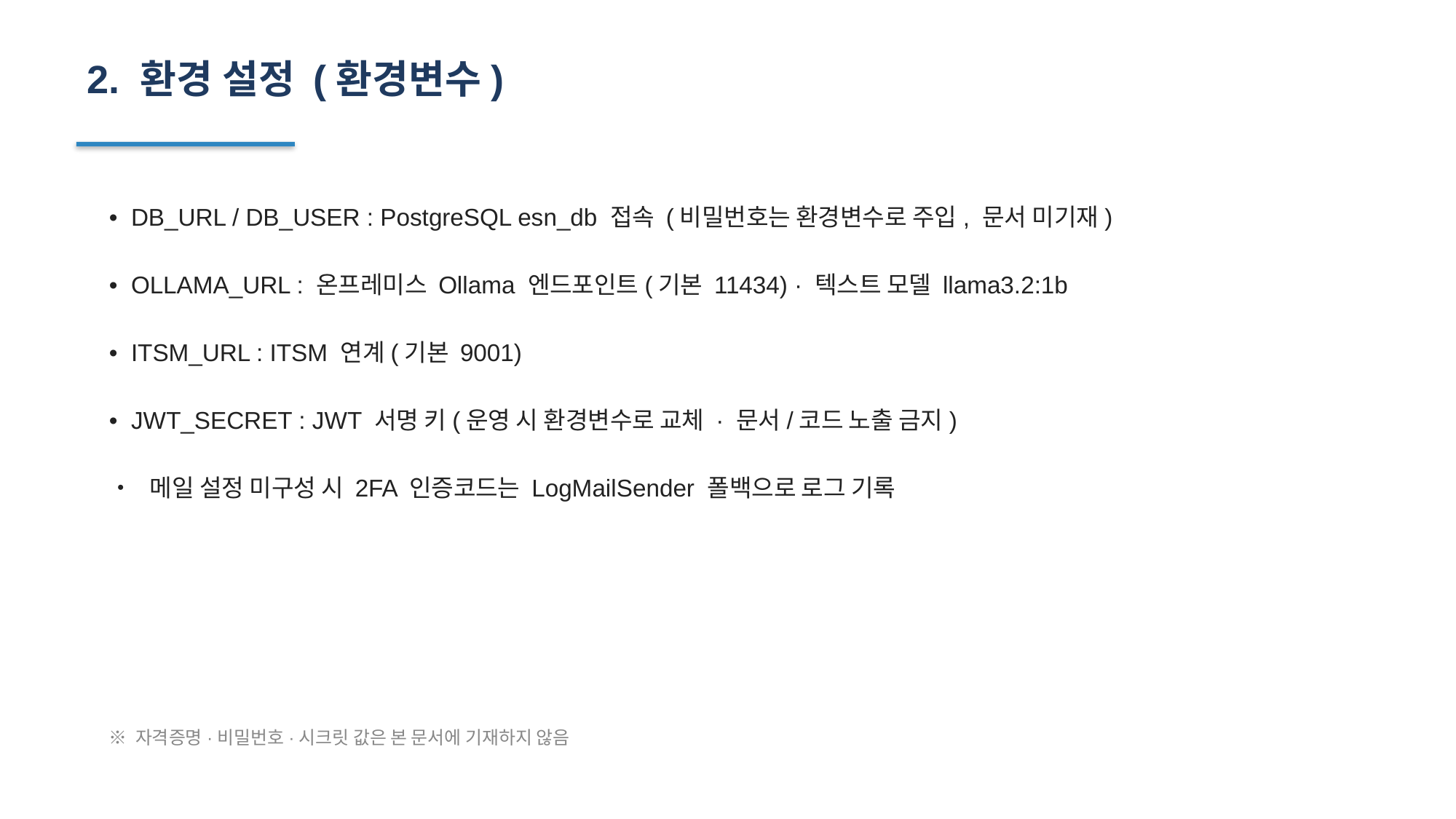

2. 환경 설정 (환경변수)

•  DB_URL / DB_USER : PostgreSQL esn_db 접속 (비밀번호는 환경변수로 주입, 문서 미기재)
•  OLLAMA_URL : 온프레미스 Ollama 엔드포인트(기본 11434) · 텍스트 모델 llama3.2:1b
•  ITSM_URL : ITSM 연계(기본 9001)
•  JWT_SECRET : JWT 서명 키(운영 시 환경변수로 교체 · 문서/코드 노출 금지)
•  메일 설정 미구성 시 2FA 인증코드는 LogMailSender 폴백으로 로그 기록
※ 자격증명·비밀번호·시크릿 값은 본 문서에 기재하지 않음